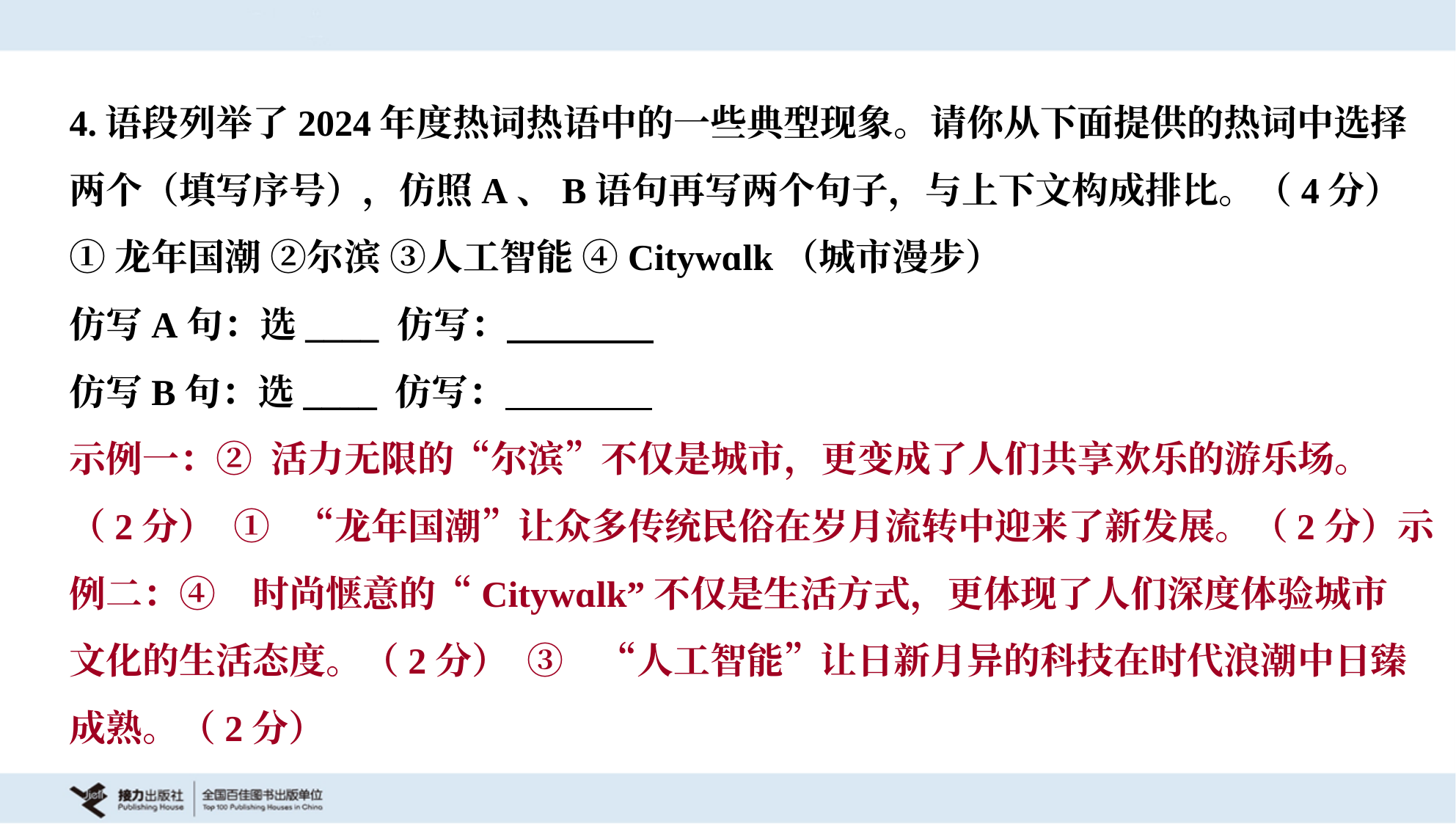

4.语段列举了2024年度热词热语中的一些典型现象。请你从下面提供的热词中选择
两个（填写序号），仿照A、B语句再写两个句子，与上下文构成排比。（4分）
①龙年国潮 ②尔滨 ③人工智能 ④Citywɑlk（城市漫步）
仿写A句：选____ 仿写：
仿写B句：选____ 仿写：
示例一：②  活力无限的“尔滨”不仅是城市，更变成了人们共享欢乐的游乐场。
（2分）  ①   “龙年国潮”让众多传统民俗在岁月流转中迎来了新发展。（2分）示
例二：④    时尚惬意的“Citywɑlk”不仅是生活方式，更体现了人们深度体验城市
文化的生活态度。（2分）  ③    “人工智能”让日新月异的科技在时代浪潮中日臻
成熟。（2分）